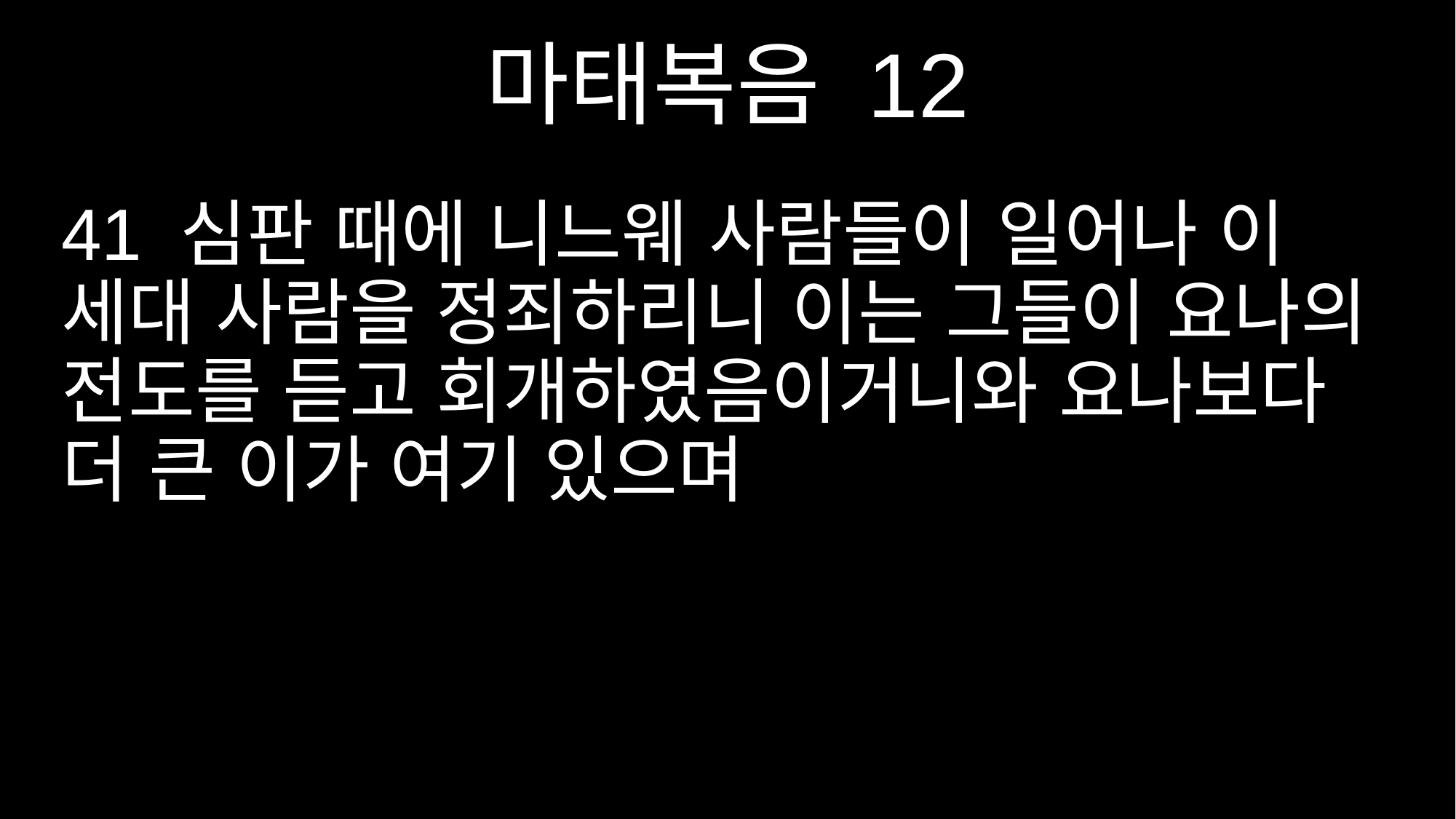

마태복음 12
41 심판 때에 니느웨 사람들이 일어나 이 세대 사람을 정죄하리니 이는 그들이 요나의 전도를 듣고 회개하였음이거니와 요나보다 더 큰 이가 여기 있으며